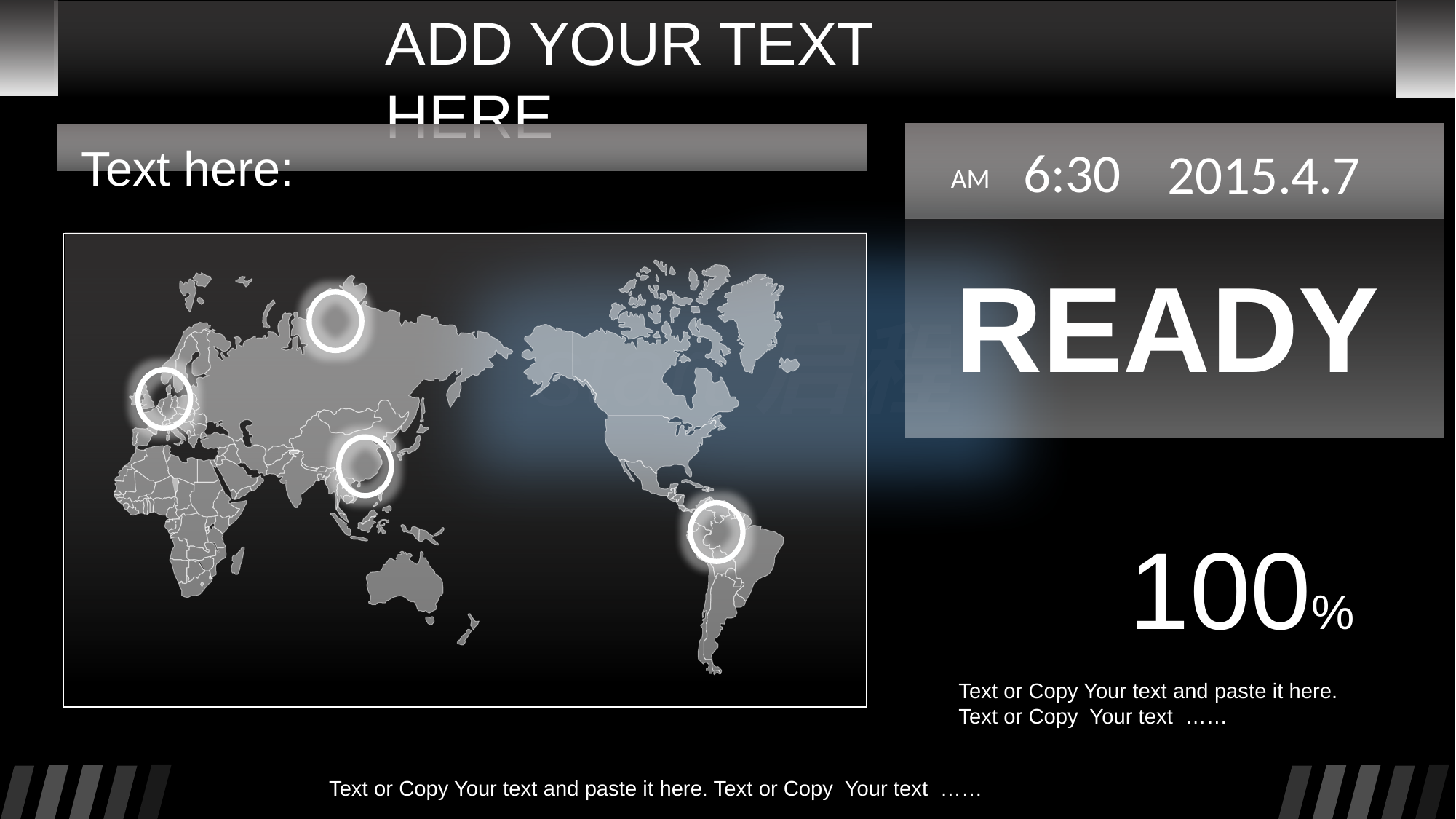

ADD YOUR TEXT HERE

Text here:
6:30
2015.4.7
AM

READY

start启程

100%

Text or Copy Your text and paste it here. Text or Copy  Your text  ……

Text or Copy Your text and paste it here. Text or Copy  Your text  ……